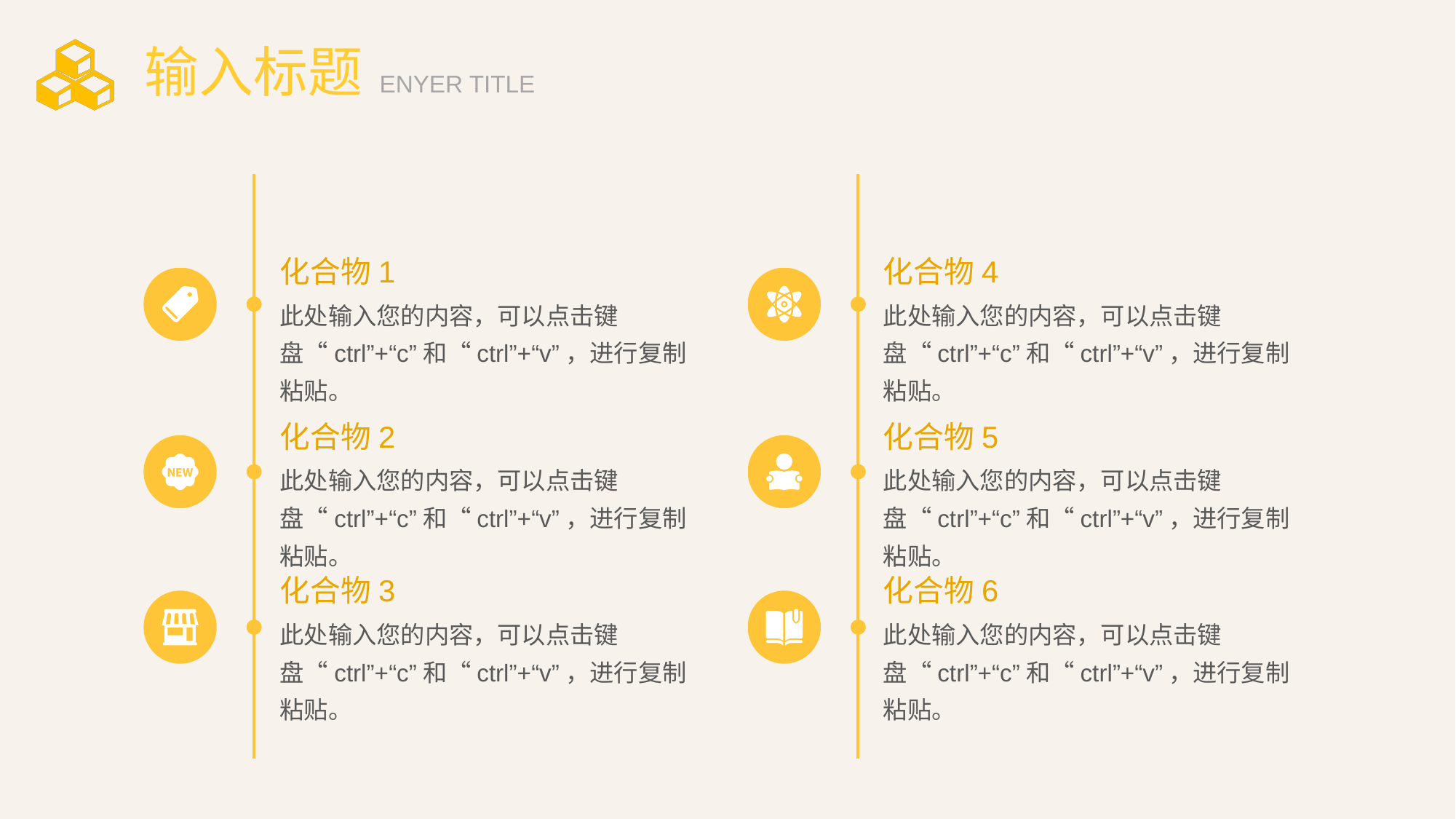

# 输入标题
ENYER TITLE
化合物1
化合物4

此处输入您的内容，可以点击键盘“ctrl”+“c”和“ctrl”+“v”，进行复制粘贴。
此处输入您的内容，可以点击键盘“ctrl”+“c”和“ctrl”+“v”，进行复制粘贴。

化合物2
化合物5

此处输入您的内容，可以点击键盘“ctrl”+“c”和“ctrl”+“v”，进行复制粘贴。
此处输入您的内容，可以点击键盘“ctrl”+“c”和“ctrl”+“v”，进行复制粘贴。

化合物3
化合物6

此处输入您的内容，可以点击键盘“ctrl”+“c”和“ctrl”+“v”，进行复制粘贴。
此处输入您的内容，可以点击键盘“ctrl”+“c”和“ctrl”+“v”，进行复制粘贴。